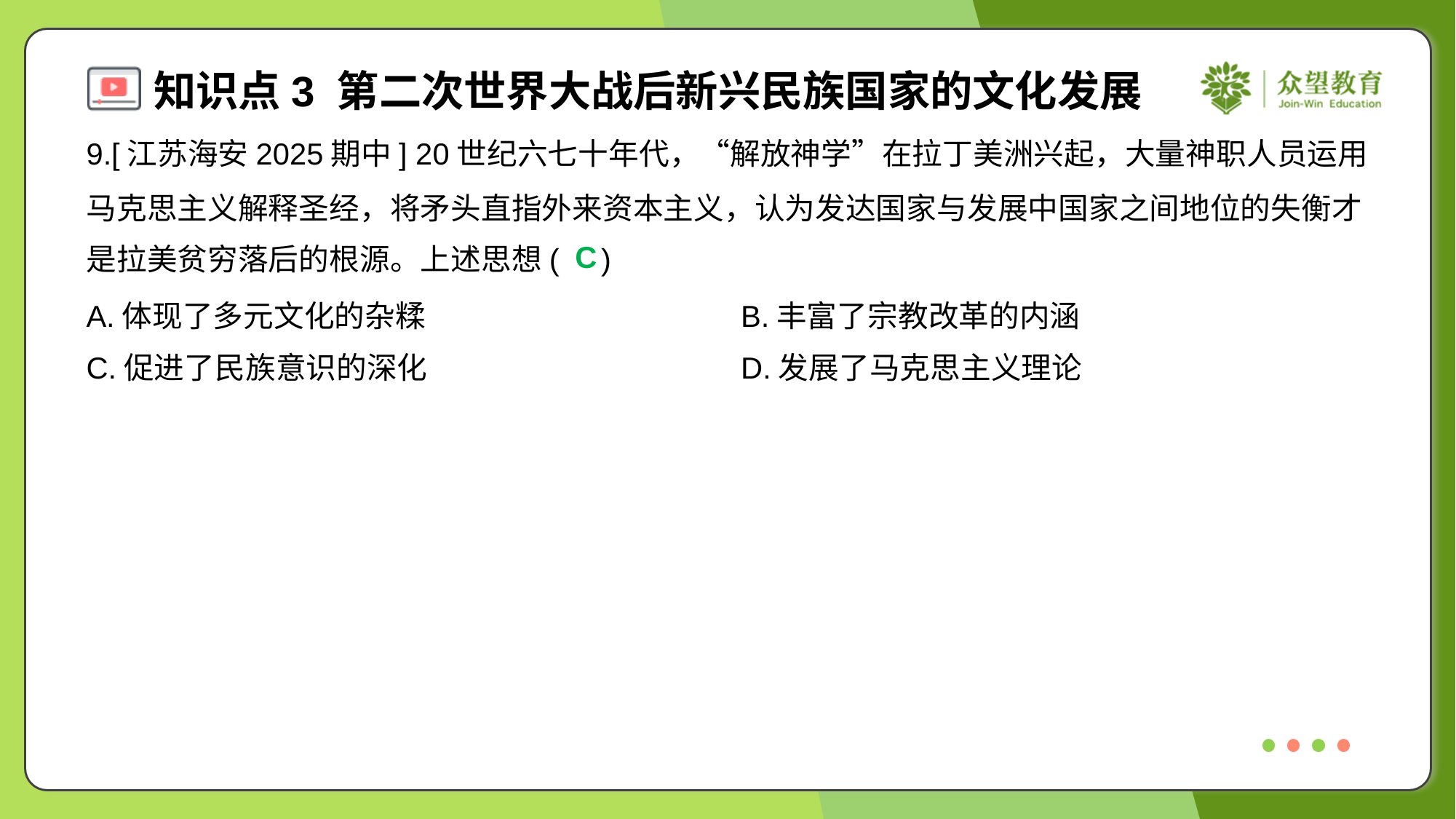

9.[江苏海安2025期中] 20世纪六七十年代，“解放神学”在拉丁美洲兴起，大量神职人员运用
马克思主义解释圣经，将矛头直指外来资本主义，认为发达国家与发展中国家之间地位的失衡才
是拉美贫穷落后的根源。上述思想(     )
C
A.体现了多元文化的杂糅	B.丰富了宗教改革的内涵
C.促进了民族意识的深化	D.发展了马克思主义理论